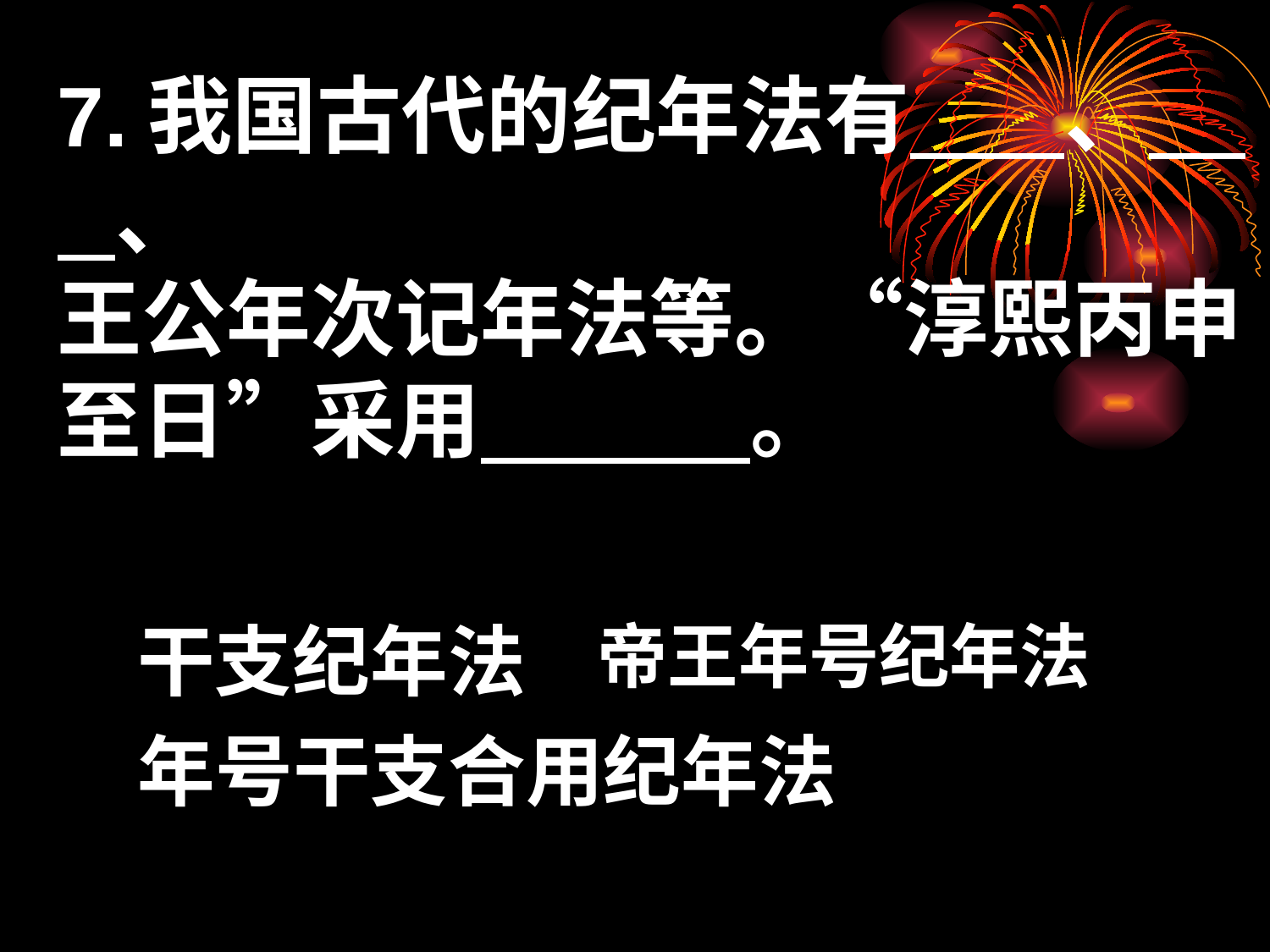

7.我国古代的纪年法有        、         、
王公年次记年法等。“淳熙丙申至日”采用              。

干支纪年法
帝王年号纪年法
年号干支合用纪年法